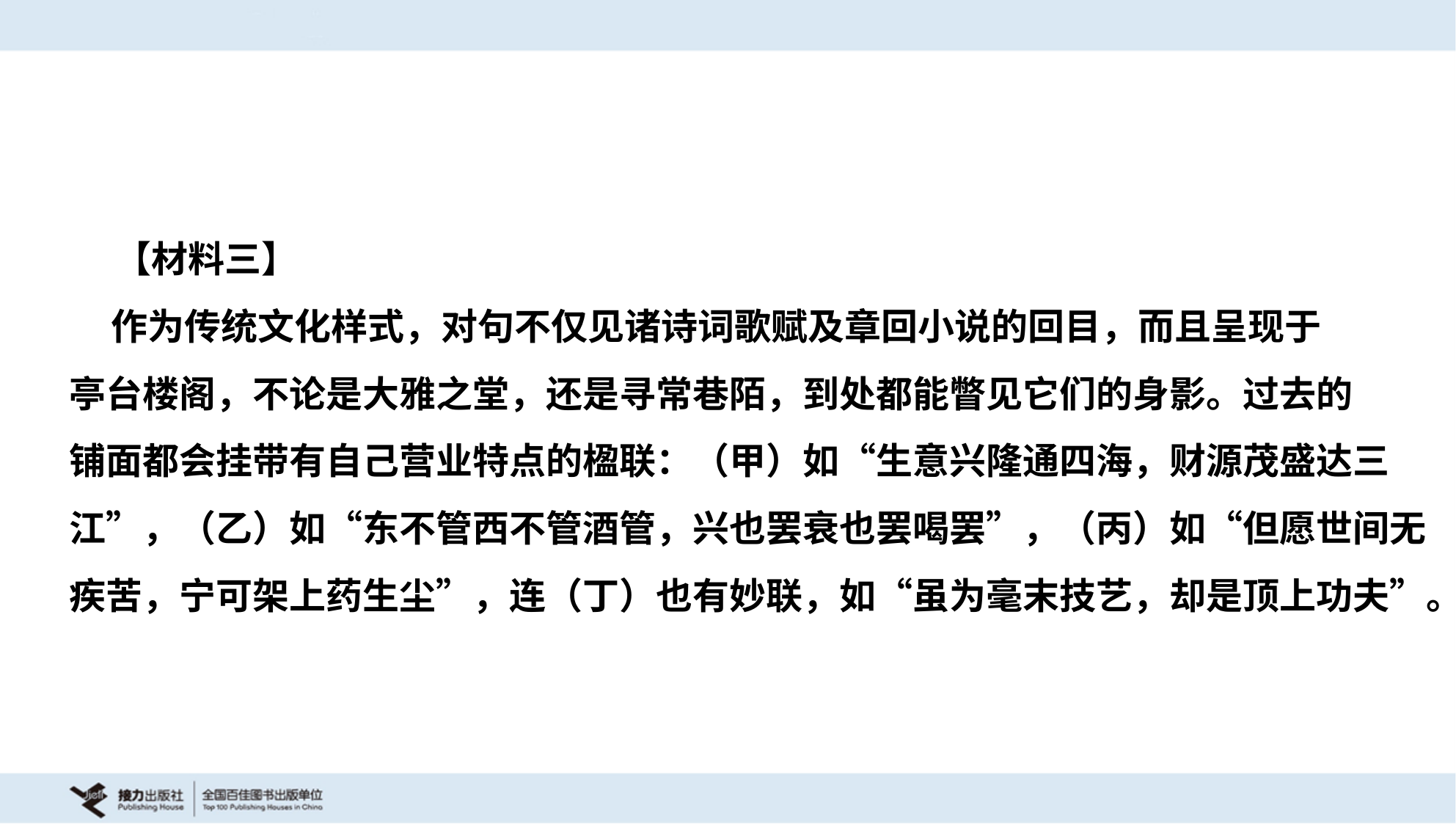

【材料三】
    作为传统文化样式，对句不仅见诸诗词歌赋及章回小说的回目，而且呈现于
亭台楼阁，不论是大雅之堂，还是寻常巷陌，到处都能瞥见它们的身影。过去的
铺面都会挂带有自己营业特点的楹联：（甲）如“生意兴隆通四海，财源茂盛达三
江”，（乙）如“东不管西不管酒管，兴也罢衰也罢喝罢”，（丙）如“但愿世间无
疾苦，宁可架上药生尘”，连（丁）也有妙联，如“虽为毫末技艺，却是顶上功夫”。